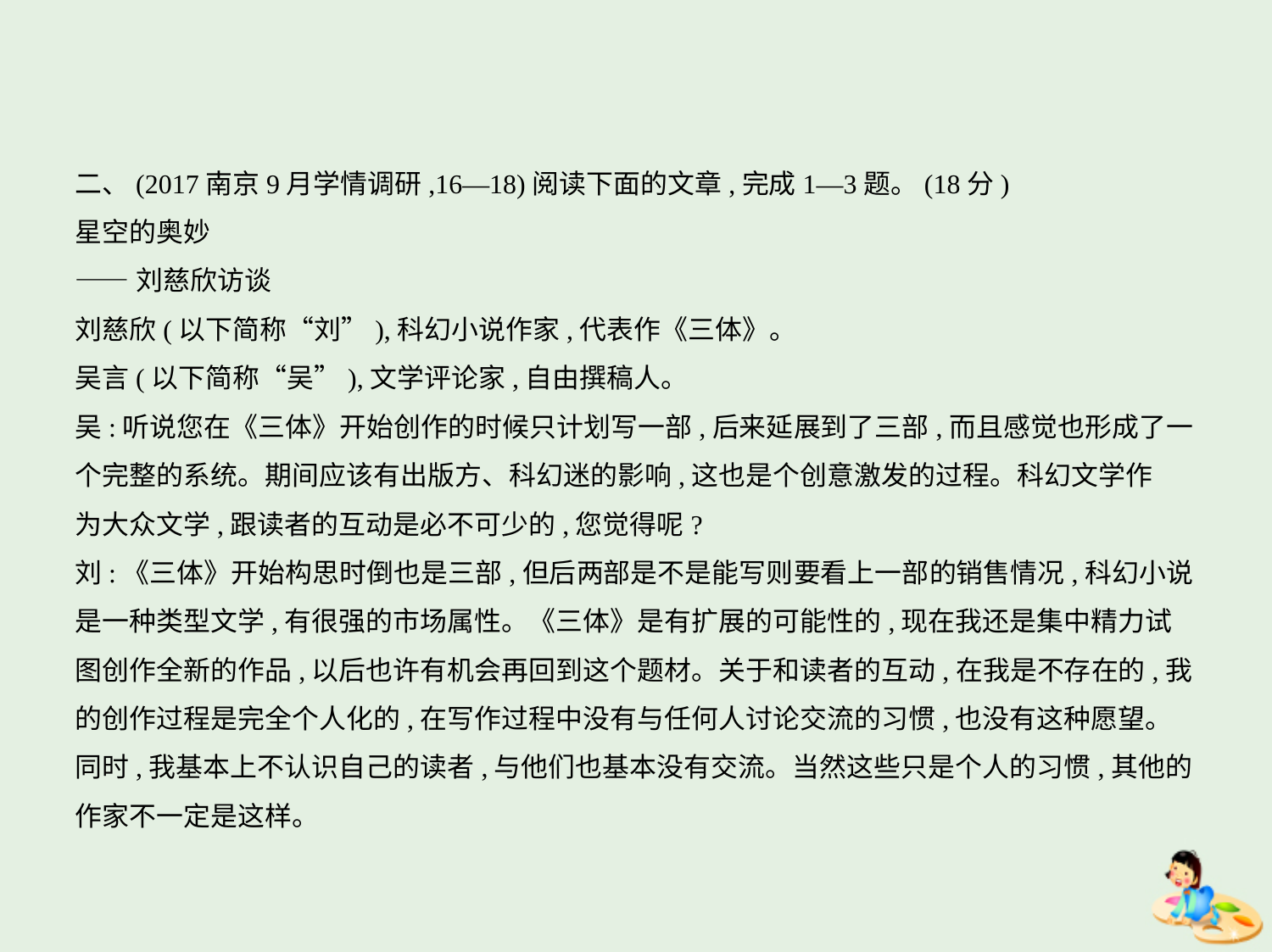

二、(2017南京9月学情调研,16—18)阅读下面的文章,完成1—3题。(18分)
星空的奥妙
——刘慈欣访谈
刘慈欣(以下简称“刘”),科幻小说作家,代表作《三体》。
吴言(以下简称“吴”),文学评论家,自由撰稿人。
吴:听说您在《三体》开始创作的时候只计划写一部,后来延展到了三部,而且感觉也形成了一
个完整的系统。期间应该有出版方、科幻迷的影响,这也是个创意激发的过程。科幻文学作
为大众文学,跟读者的互动是必不可少的,您觉得呢?
刘:《三体》开始构思时倒也是三部,但后两部是不是能写则要看上一部的销售情况,科幻小说
是一种类型文学,有很强的市场属性。《三体》是有扩展的可能性的,现在我还是集中精力试
图创作全新的作品,以后也许有机会再回到这个题材。关于和读者的互动,在我是不存在的,我
的创作过程是完全个人化的,在写作过程中没有与任何人讨论交流的习惯,也没有这种愿望。
同时,我基本上不认识自己的读者,与他们也基本没有交流。当然这些只是个人的习惯,其他的
作家不一定是这样。